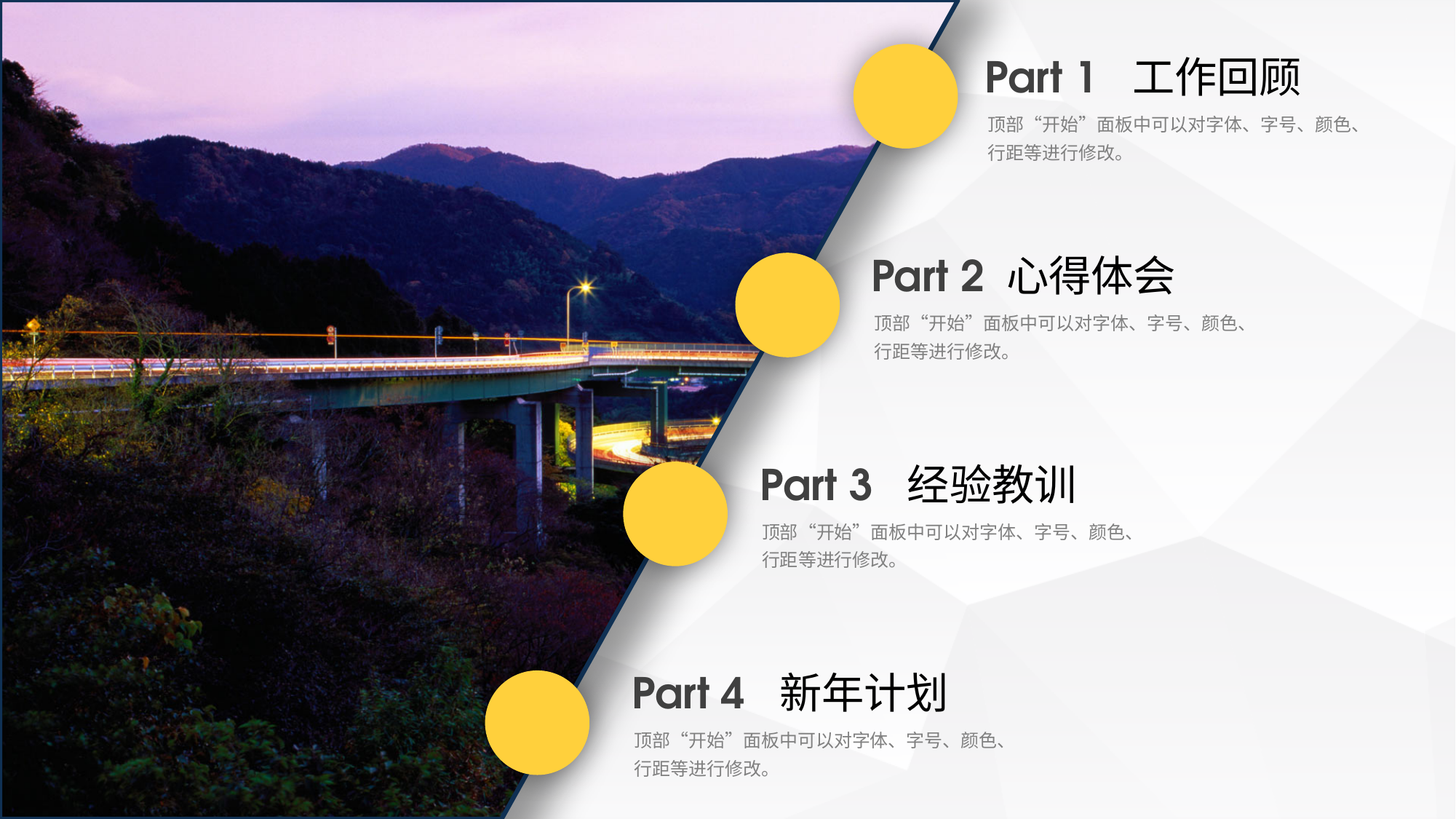

Part 1  工作回顾

顶部“开始”面板中可以对字体、字号、颜色、行距等进行修改。
Part 2 心得体会

顶部“开始”面板中可以对字体、字号、颜色、行距等进行修改。

Part 3  经验教训
顶部“开始”面板中可以对字体、字号、颜色、行距等进行修改。

Part 4  新年计划
顶部“开始”面板中可以对字体、字号、颜色、行距等进行修改。